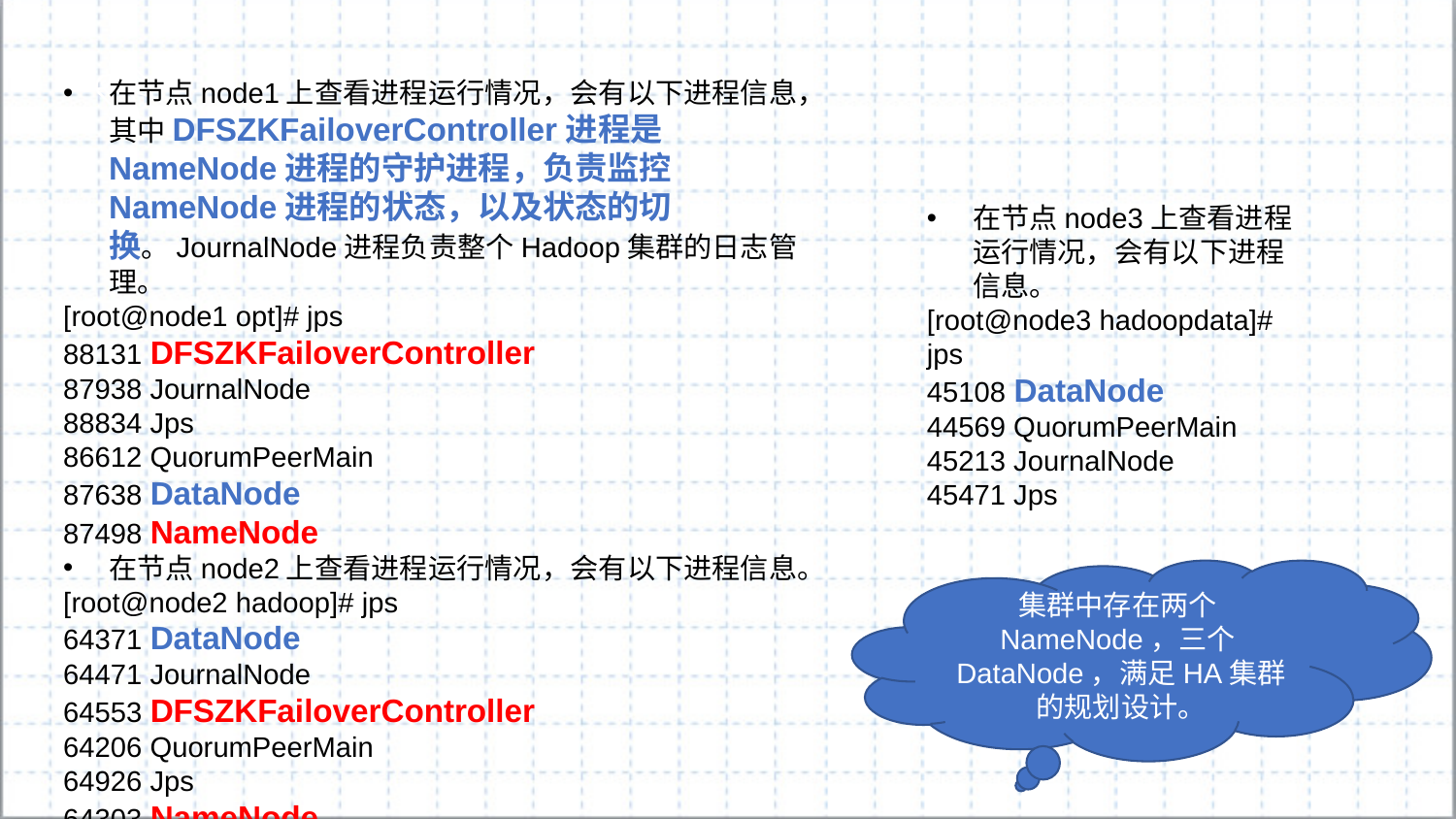

在节点node1上查看进程运行情况，会有以下进程信息，其中DFSZKFailoverController进程是NameNode进程的守护进程，负责监控NameNode进程的状态，以及状态的切换。JournalNode进程负责整个Hadoop集群的日志管理。
[root@node1 opt]# jps
88131 DFSZKFailoverController
87938 JournalNode
88834 Jps
86612 QuorumPeerMain
87638 DataNode
87498 NameNode
在节点node2上查看进程运行情况，会有以下进程信息。
[root@node2 hadoop]# jps
64371 DataNode
64471 JournalNode
64553 DFSZKFailoverController
64206 QuorumPeerMain
64926 Jps
64303 NameNode
在节点node3上查看进程运行情况，会有以下进程信息。
[root@node3 hadoopdata]# jps
45108 DataNode
44569 QuorumPeerMain
45213 JournalNode
45471 Jps
集群中存在两个NameNode，三个DataNode，满足HA集群的规划设计。